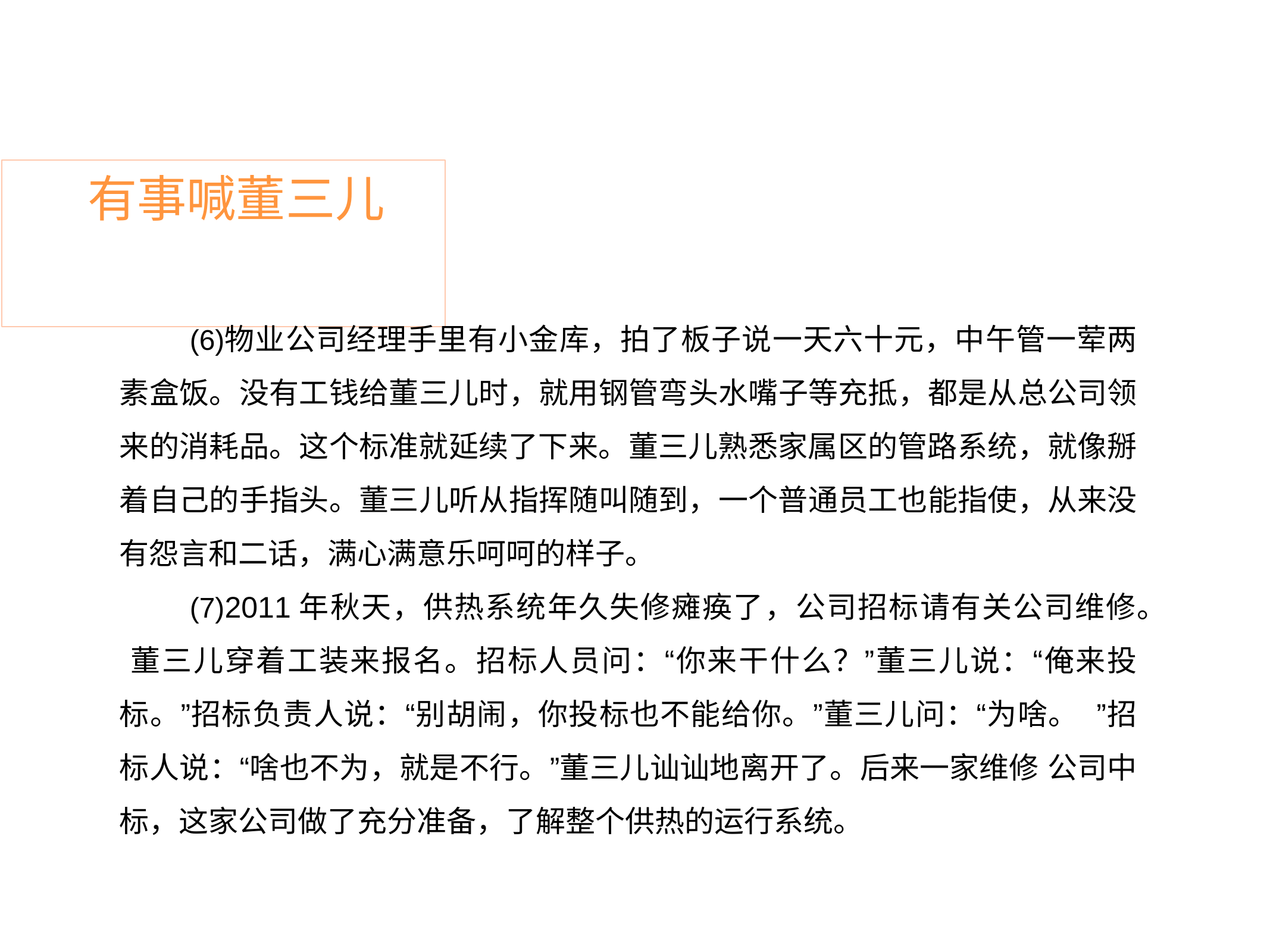

# 有事喊董三儿
物业公司经理手里有小金库，拍了板子说一天六十元，中午管一荤两 素盒饭。没有工钱给董三儿时，就用钢管弯头水嘴子等充抵，都是从总公司领 来的消耗品。这个标准就延续了下来。董三儿熟悉家属区的管路系统，就像掰 着自己的手指头。董三儿听从指挥随叫随到，一个普通员工也能指使，从来没 有怨言和二话，满心满意乐呵呵的样子。
2011年秋天，供热系统年久失修瘫痪了，公司招标请有关公司维修。 董三儿穿着工装来报名。招标人员问：“你来干什么？”董三儿说：“俺来投 标。”招标负责人说：“别胡闹，你投标也不能给你。”董三儿问：“为啥。  ”招标人说：“啥也不为，就是不行。”董三儿讪讪地离开了。后来一家维修 公司中标，这家公司做了充分准备，了解整个供热的运行系统。